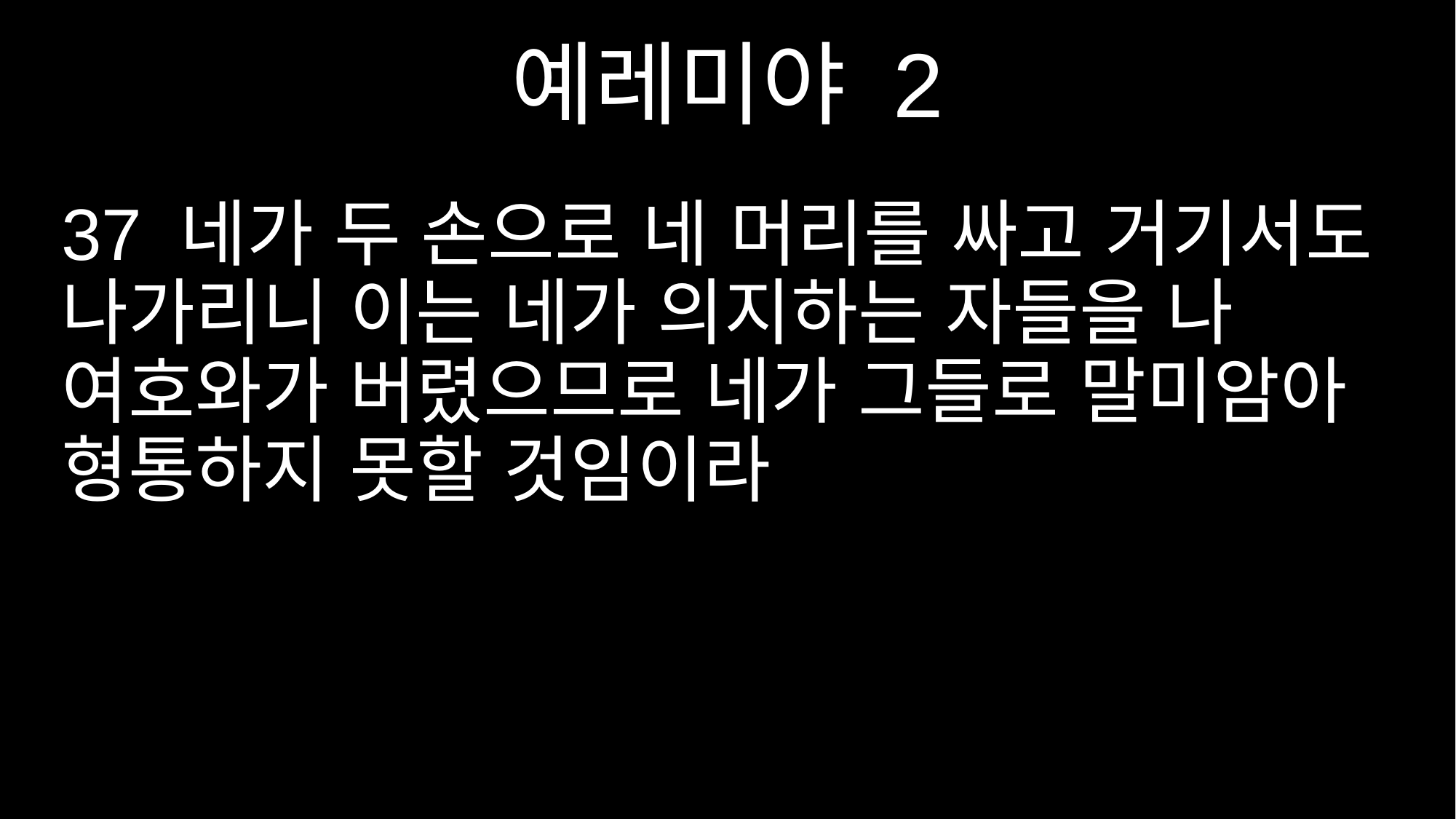

예레미야 2
37 네가 두 손으로 네 머리를 싸고 거기서도 나가리니 이는 네가 의지하는 자들을 나 여호와가 버렸으므로 네가 그들로 말미암아 형통하지 못할 것임이라